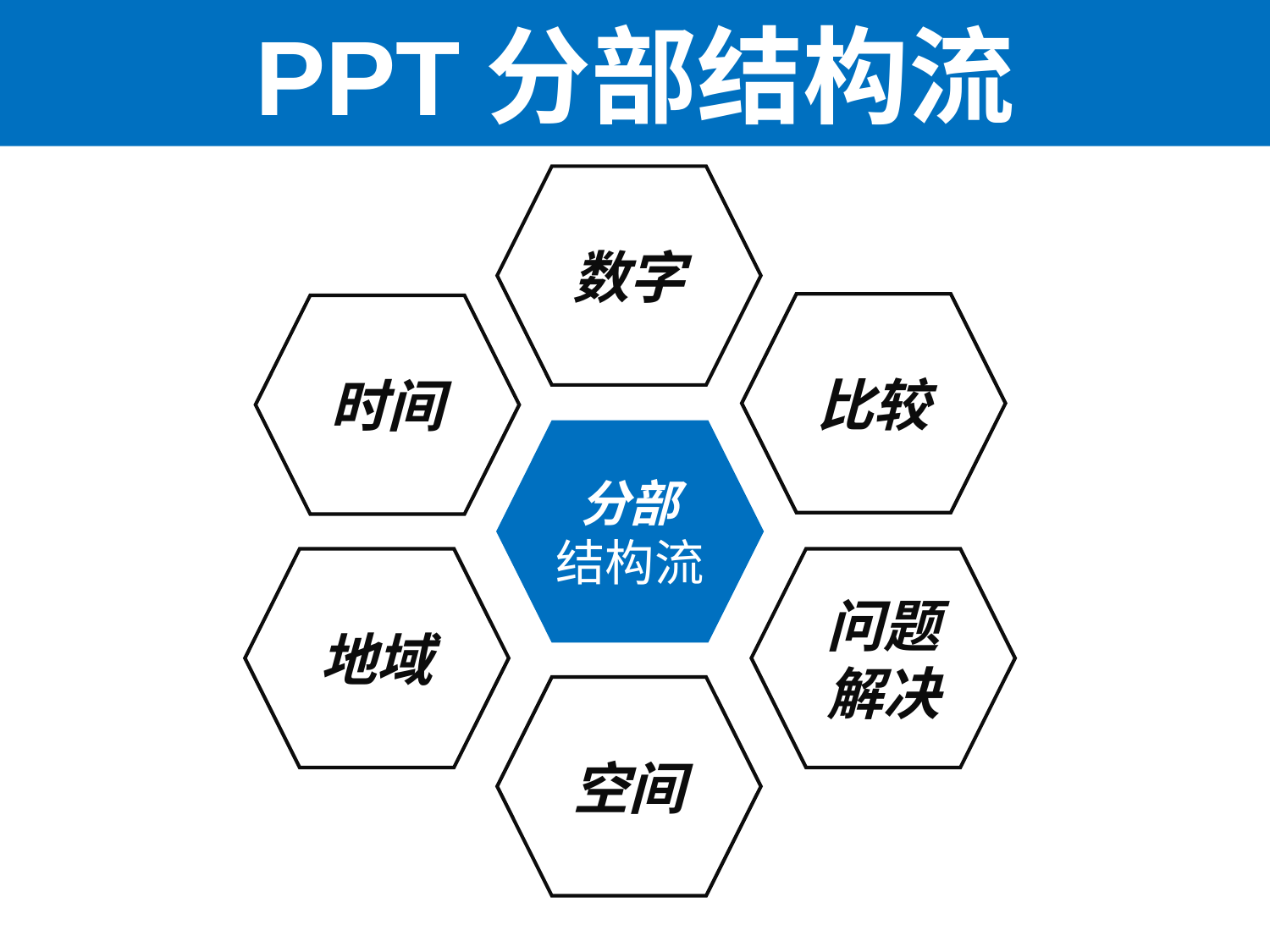

PPT分部结构流
数字
比较
时间
分部
结构流
地域
问题解决
空间